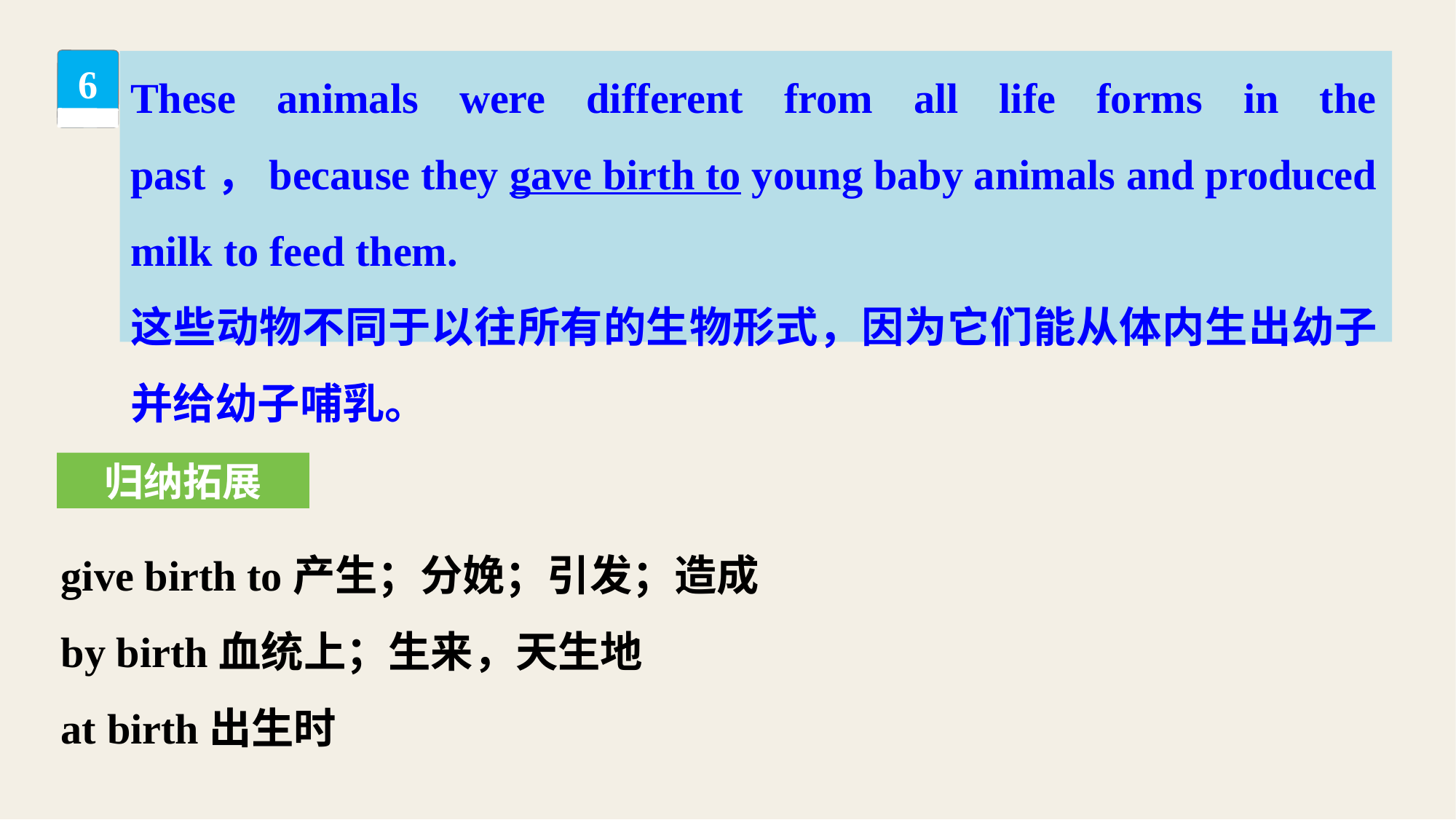

These animals were different from all life forms in the past，because they gave birth to young baby animals and produced milk to feed them.
这些动物不同于以往所有的生物形式，因为它们能从体内生出幼子并给幼子哺乳。

6

归纳拓展
give birth to产生；分娩；引发；造成
by birth血统上；生来，天生地
at birth出生时